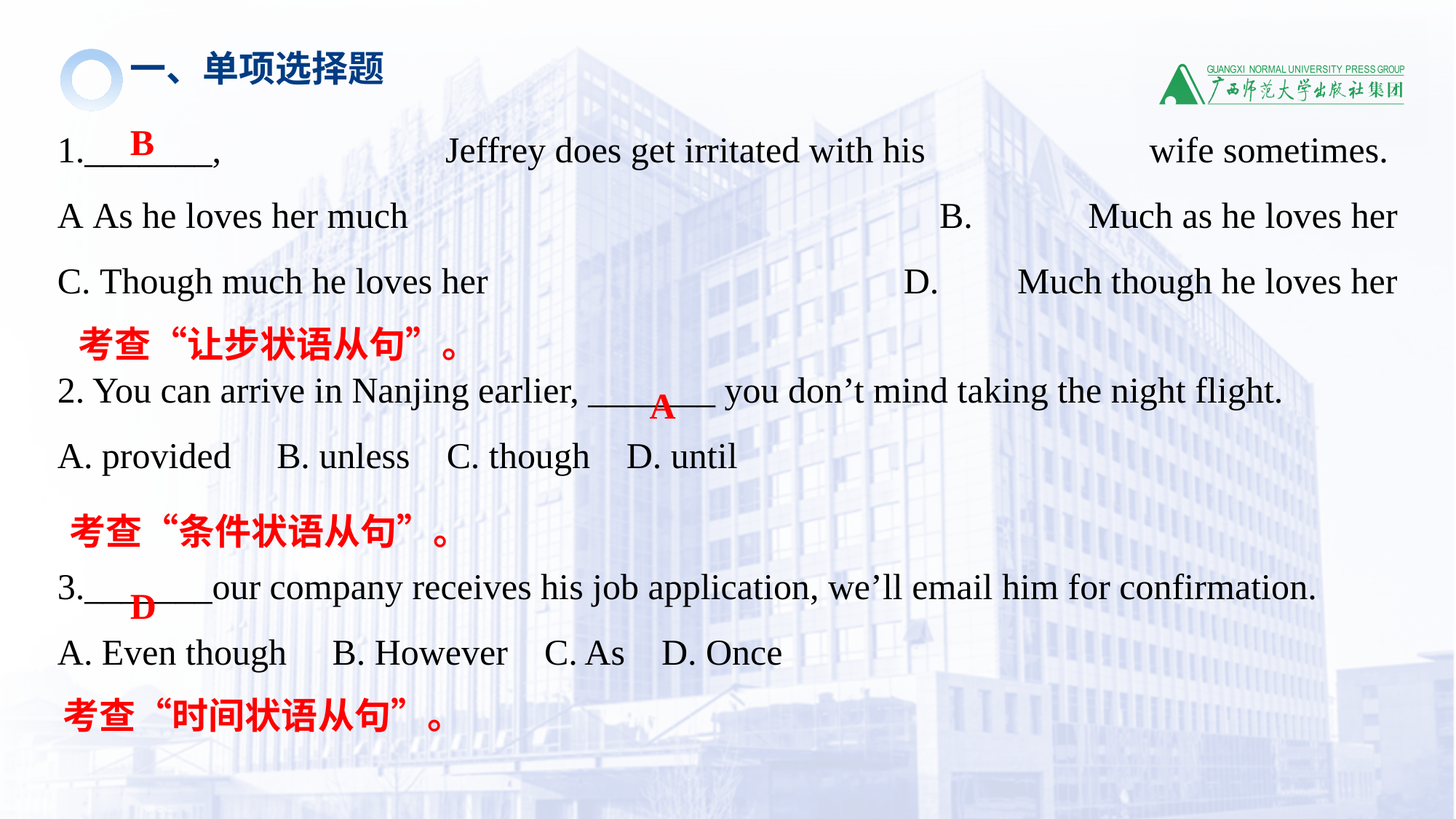

一、单项选择题

1._______, Jeffrey does get irritated with his wife sometimes. 
A As he loves her much     B.  Much as he loves her
C. Though much he loves her      D.  Much though he loves her
2. You can arrive in Nanjing earlier, _______ you don’t mind taking the night flight.
A. provided     B. unless    C. though    D. until

3._______our company receives his job application, we’ll email him for confirmation.
A. Even though     B. However    C. As    D. Once
B
考查“让步状语从句”。
A
考查“条件状语从句”。
D
考查“时间状语从句”。